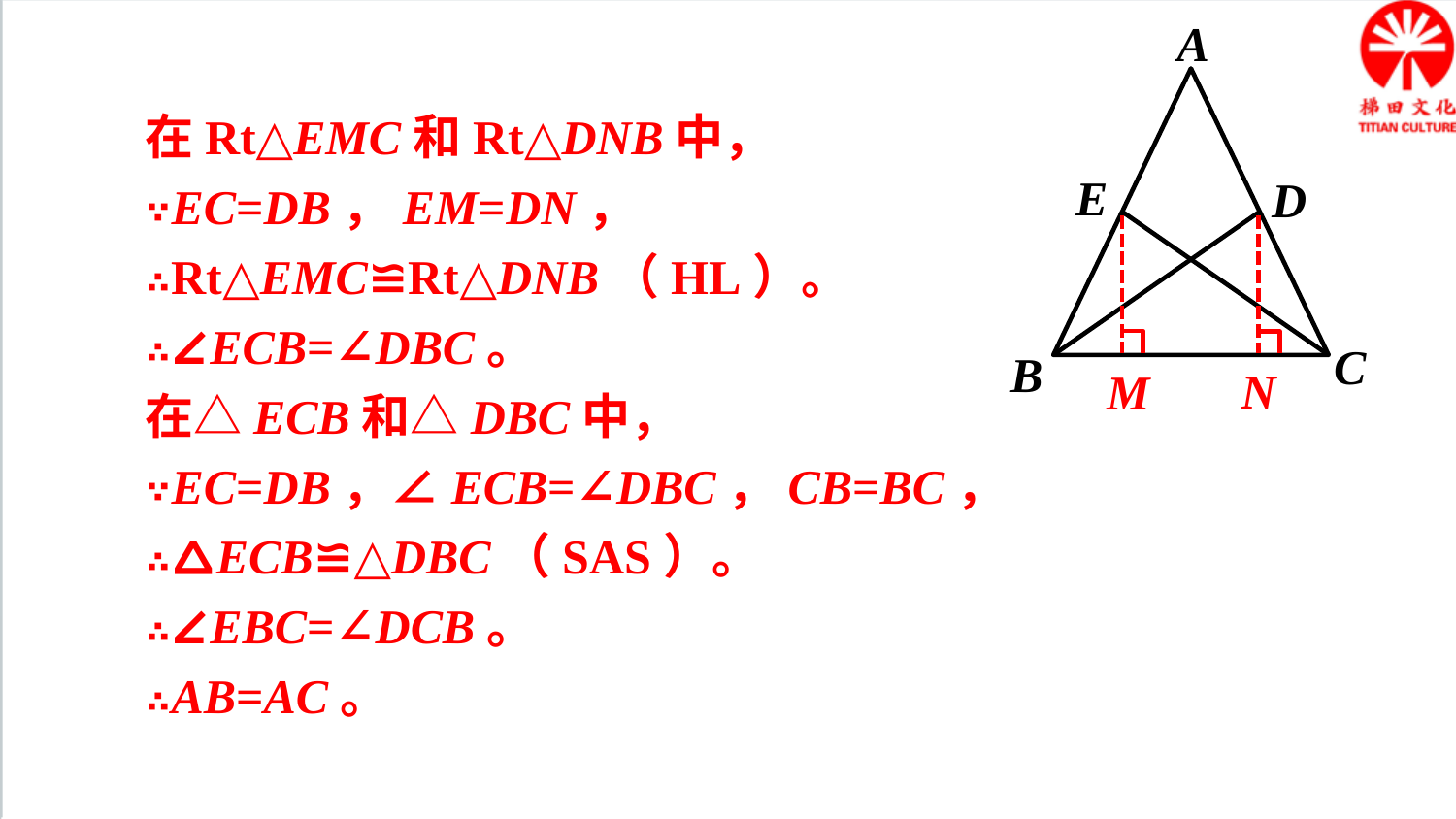

A

E
D
C
B
在Rt△EMC和Rt△DNB中，
∵EC=DB，EM=DN，
∴Rt△EMC≌Rt△DNB（HL）。
∴∠ECB=∠DBC。
在△ECB和△DBC中，
∵EC=DB，∠ECB=∠DBC，CB=BC，
∴△ECB≌△DBC（SAS）。
∴∠EBC=∠DCB。
∴AB=AC。

N
M